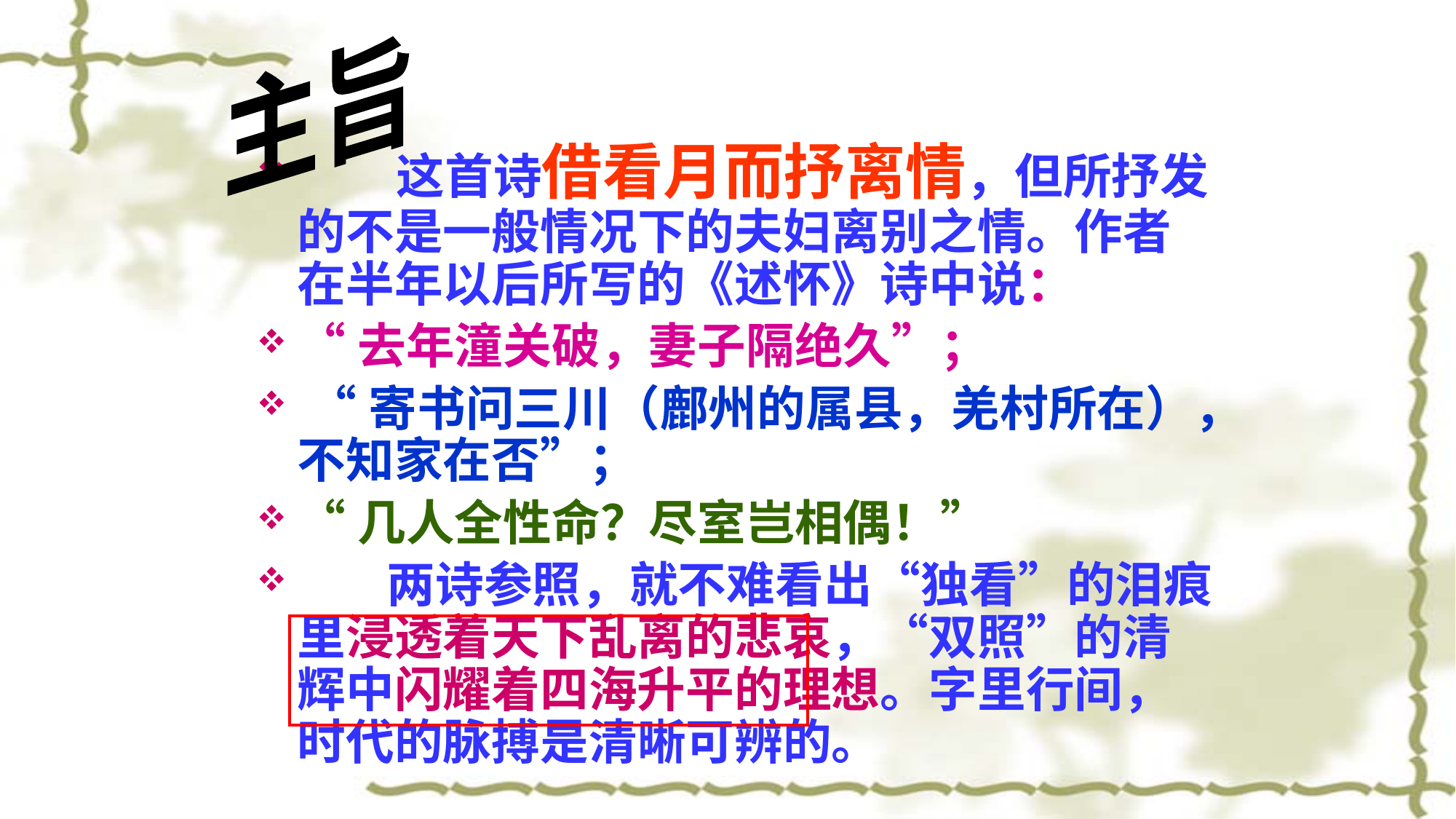

主旨
# 这首诗借看月而抒离情，但所抒发的不是一般情况下的夫妇离别之情。作者在半年以后所写的《述怀》诗中说：
“去年潼关破，妻子隔绝久”；
 “寄书问三川（鄜州的属县，羌村所在），不知家在否”；
“几人全性命？尽室岂相偶！”
       两诗参照，就不难看出“独看”的泪痕里浸透着天下乱离的悲哀，“双照”的清辉中闪耀着四海升平的理想。字里行间，时代的脉搏是清晰可辨的。